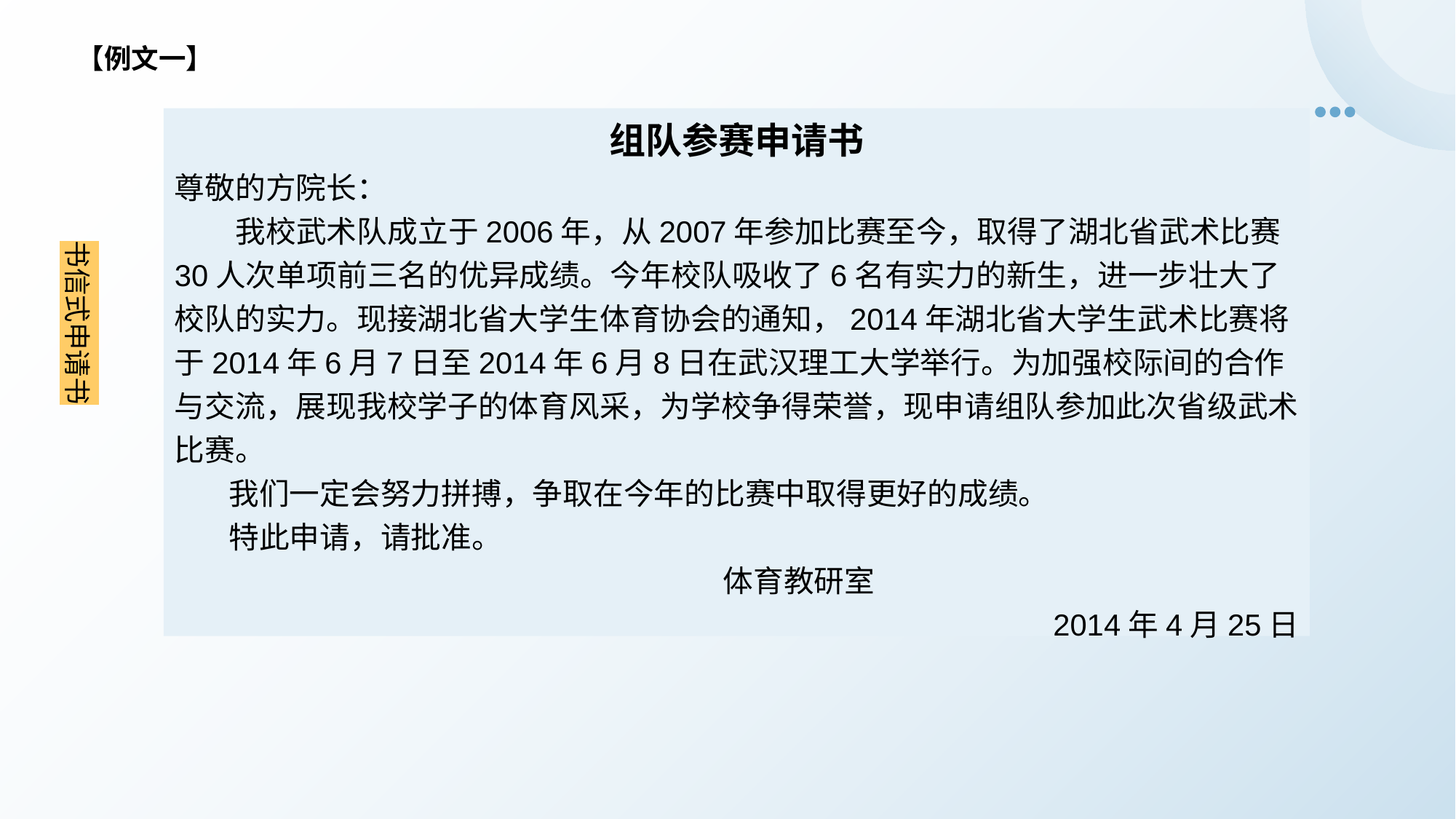

【例文一】
组队参赛申请书
尊敬的方院长：
        我校武术队成立于2006年，从2007年参加比赛至今，取得了湖北省武术比赛30人次单项前三名的优异成绩。今年校队吸收了6名有实力的新生，进一步壮大了校队的实力。现接湖北省大学生体育协会的通知，2014年湖北省大学生武术比赛将于2014年6月7日至2014年6月8日在武汉理工大学举行。为加强校际间的合作与交流，展现我校学子的体育风采，为学校争得荣誉，现申请组队参加此次省级武术比赛。
       我们一定会努力拼搏，争取在今年的比赛中取得更好的成绩。
       特此申请，请批准。
                                                                                体育教研室                                                                         2014年4月25日

书信式申请书